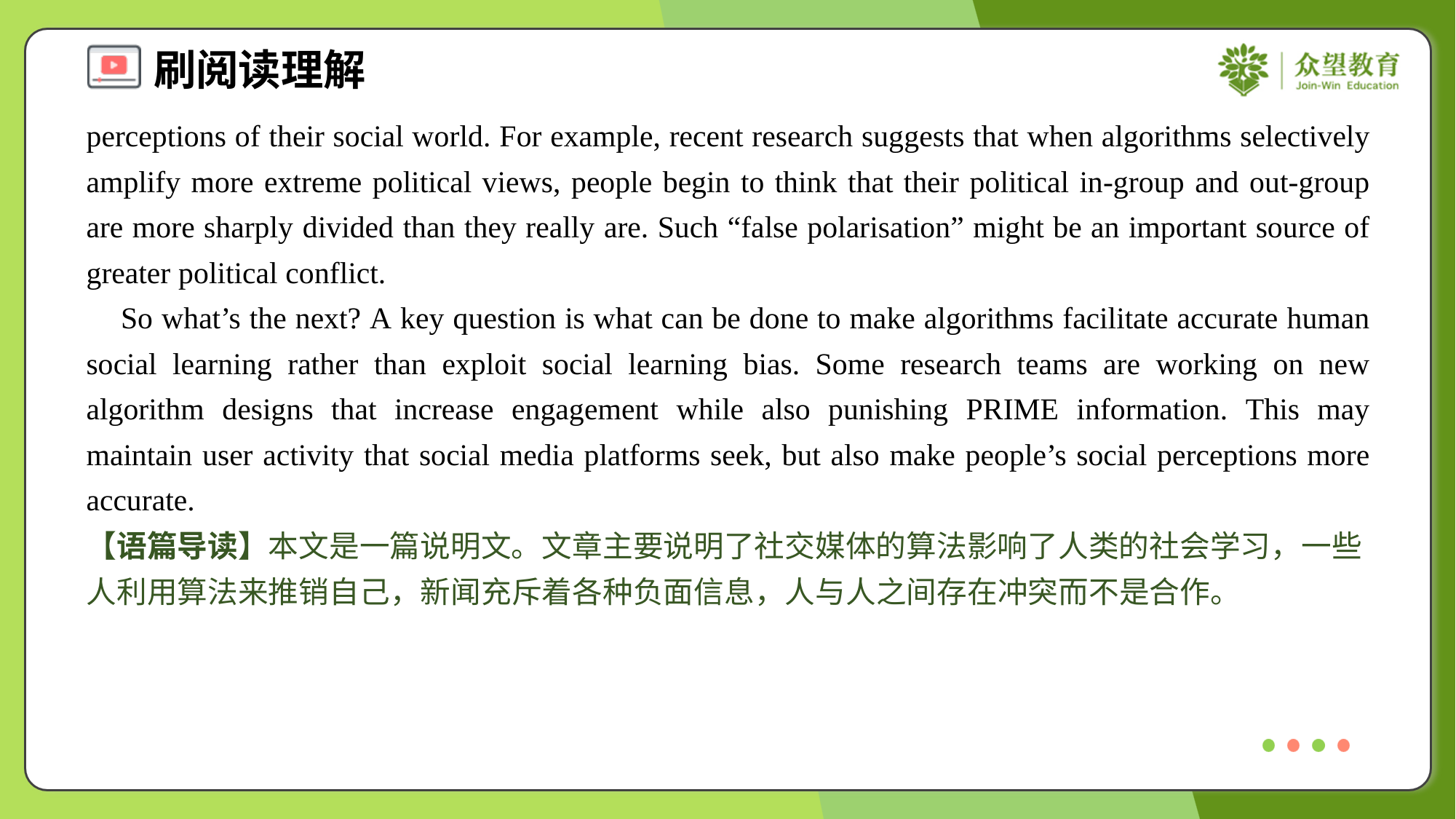

perceptions of their social world. For example, recent research suggests that when algorithms selectively amplify more extreme political views, people begin to think that their political in-group and out-group are more sharply divided than they really are. Such “false polarisation” might be an important source of greater political conflict.
    So what’s the next? A key question is what can be done to make algorithms facilitate accurate human social learning rather than exploit social learning bias. Some research teams are working on new algorithm designs that increase engagement while also punishing PRIME information. This may maintain user activity that social media platforms seek, but also make people’s social perceptions more accurate.
【语篇导读】本文是一篇说明文。文章主要说明了社交媒体的算法影响了人类的社会学习，一些人利用算法来推销自己，新闻充斥着各种负面信息，人与人之间存在冲突而不是合作。